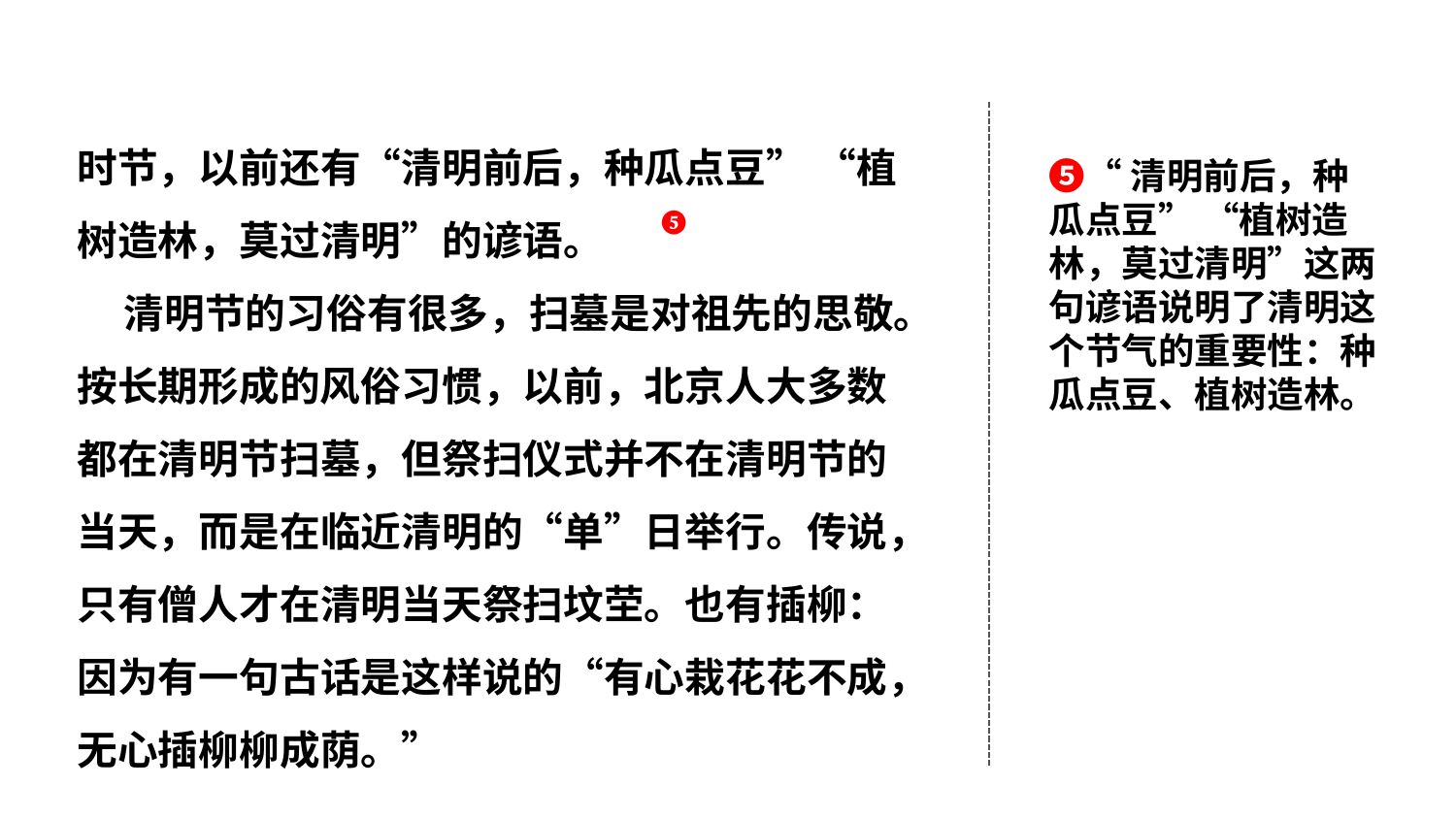

时节，以前还有“清明前后，种瓜点豆” “植树造林，莫过清明”的谚语。
    清明节的习俗有很多，扫墓是对祖先的思敬。按长期形成的风俗习惯，以前，北京人大多数都在清明节扫墓，但祭扫仪式并不在清明节的当天，而是在临近清明的“单”日举行。传说，只有僧人才在清明当天祭扫坟茔。也有插柳：因为有一句古话是这样说的“有心栽花花不成，无心插柳柳成荫。”
❺“清明前后，种瓜点豆” “植树造林，莫过清明”这两句谚语说明了清明这个节气的重要性：种瓜点豆、植树造林。
❺